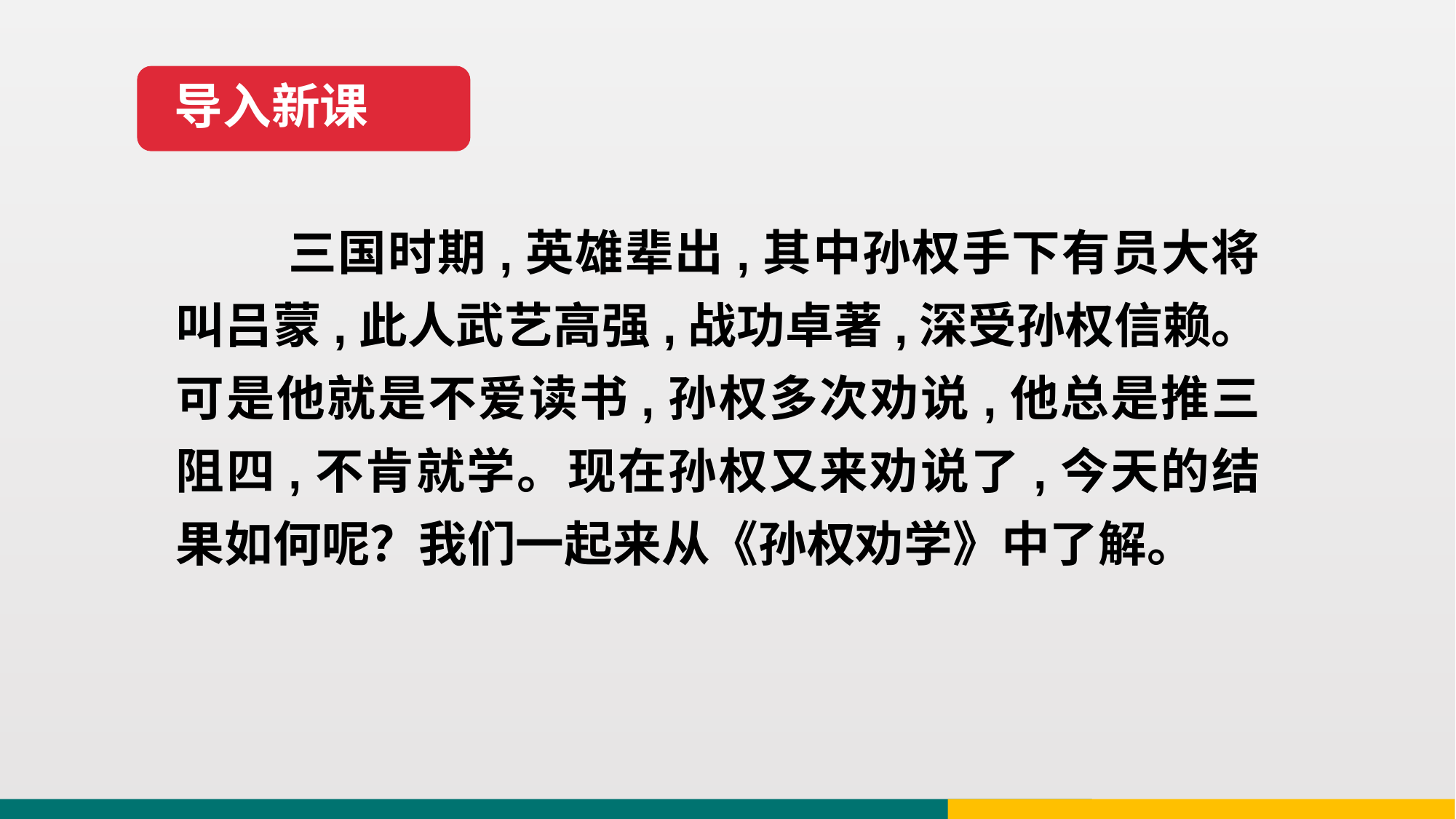

导入新课
        三国时期,英雄辈出,其中孙权手下有员大将叫吕蒙,此人武艺高强,战功卓著,深受孙权信赖。可是他就是不爱读书,孙权多次劝说,他总是推三阻四,不肯就学。现在孙权又来劝说了,今天的结果如何呢？我们一起来从《孙权劝学》中了解。